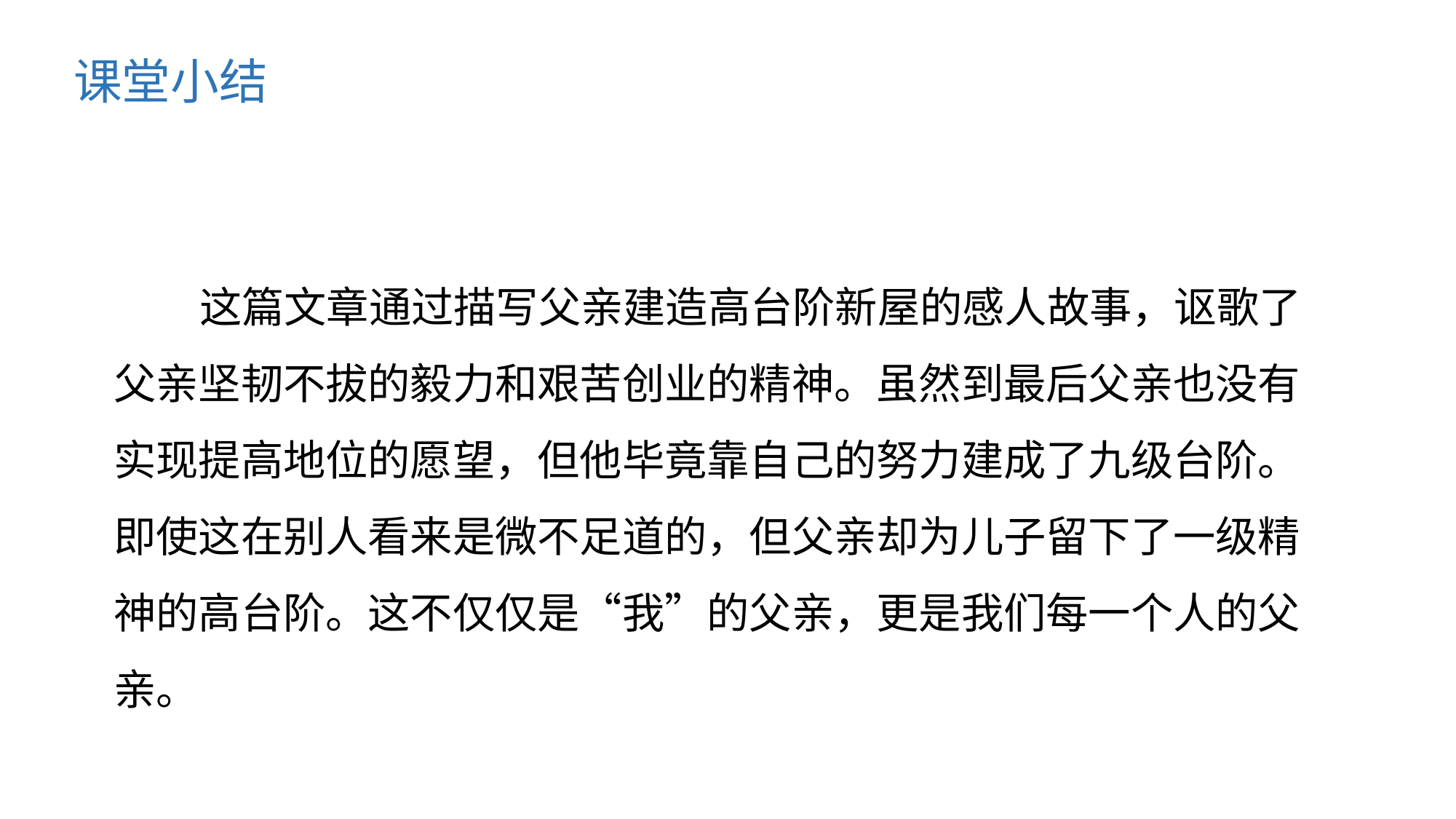

课堂小结
        这篇文章通过描写父亲建造高台阶新屋的感人故事，讴歌了父亲坚韧不拔的毅力和艰苦创业的精神。虽然到最后父亲也没有实现提高地位的愿望，但他毕竟靠自己的努力建成了九级台阶。即使这在别人看来是微不足道的，但父亲却为儿子留下了一级精神的高台阶。这不仅仅是“我”的父亲，更是我们每一个人的父亲。